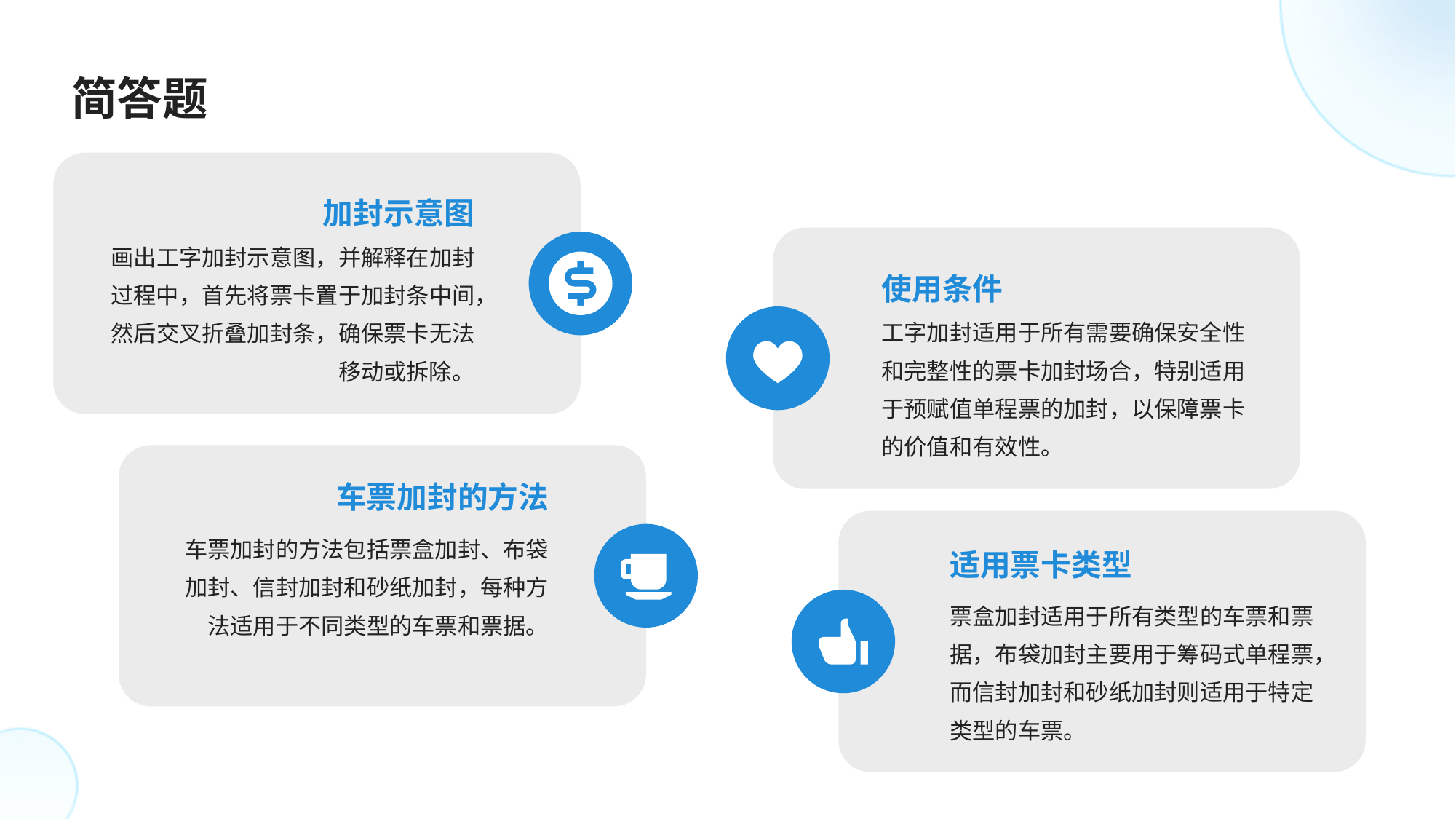

简答题

加封示意图

画出工字加封示意图，并解释在加封过程中，首先将票卡置于加封条中间，然后交叉折叠加封条，确保票卡无法移动或拆除。

使用条件

工字加封适用于所有需要确保安全性和完整性的票卡加封场合，特别适用于预赋值单程票的加封，以保障票卡的价值和有效性。

车票加封的方法

车票加封的方法包括票盒加封、布袋加封、信封加封和砂纸加封，每种方法适用于不同类型的车票和票据。

适用票卡类型

票盒加封适用于所有类型的车票和票据，布袋加封主要用于筹码式单程票，而信封加封和砂纸加封则适用于特定类型的车票。